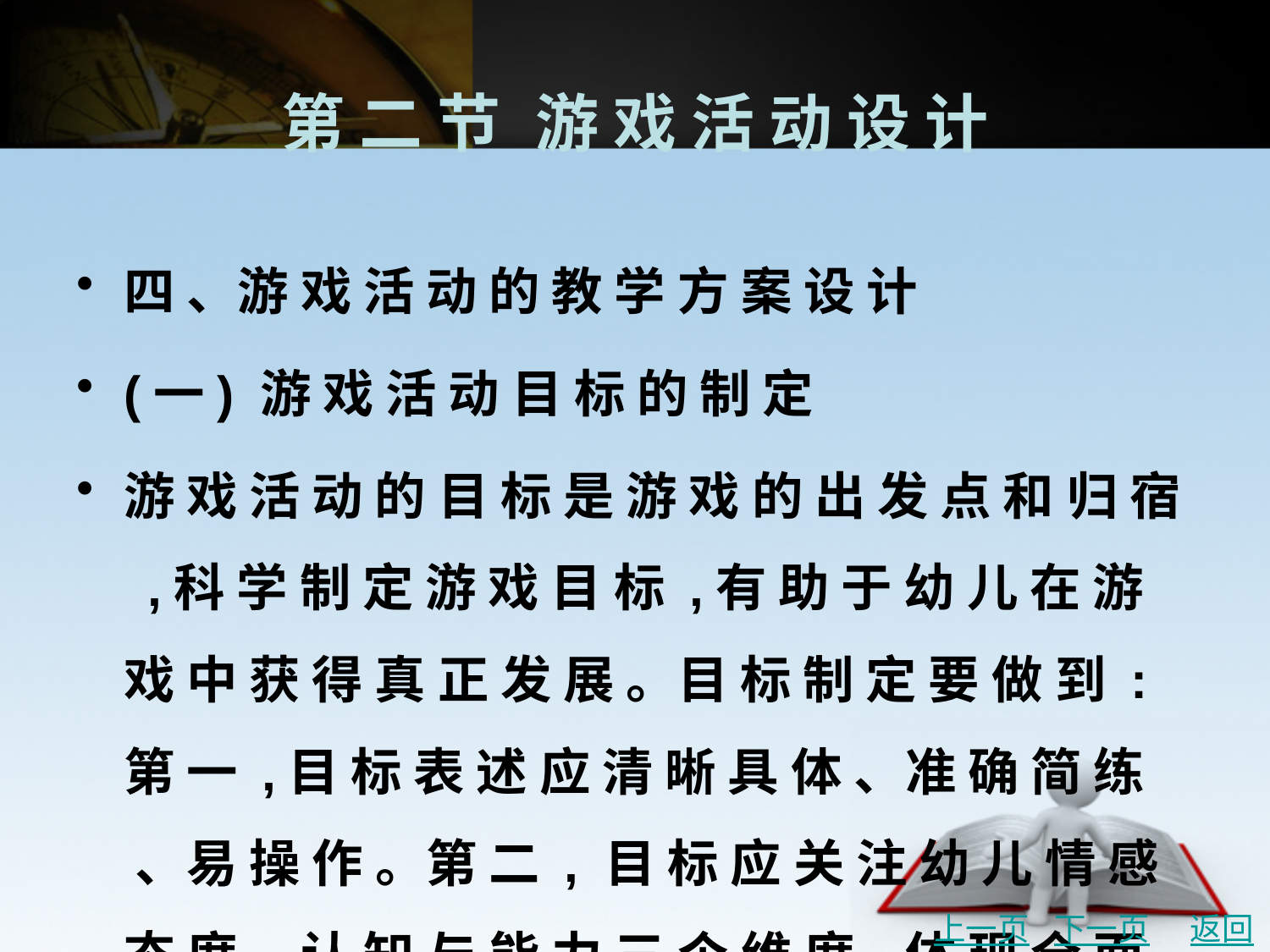

# 第 二 节	游 戏 活 动 设 计
四 、游 戏 活 动 的 教 学 方 案 设 计
(一) 游 戏 活 动 目 标 的 制 定
游 戏 活 动 的 目 标 是 游 戏 的 出 发 点 和 归 宿 ,科 学 制 定 游 戏 目 标 ,有 助 于 幼 儿 在 游 戏 中 获 得 真 正 发 展 。目 标 制 定 要 做 到 :第 一 ,目 标 表 述 应 清 晰 具 体 、准 确 简 练 、易 操 作 。第 二 , 目 标 应 关 注 幼 儿 情 感 态 度 、认 知 与 能 力 三 个 维 度 ,体 现 全 面 性 。第 三 ,目 标 应 适 合 幼 儿 的 年 龄 阶 段 要 求 及 幼 儿 的 现 实 需 要 与 兴 趣 。
上一页
下一页
返回